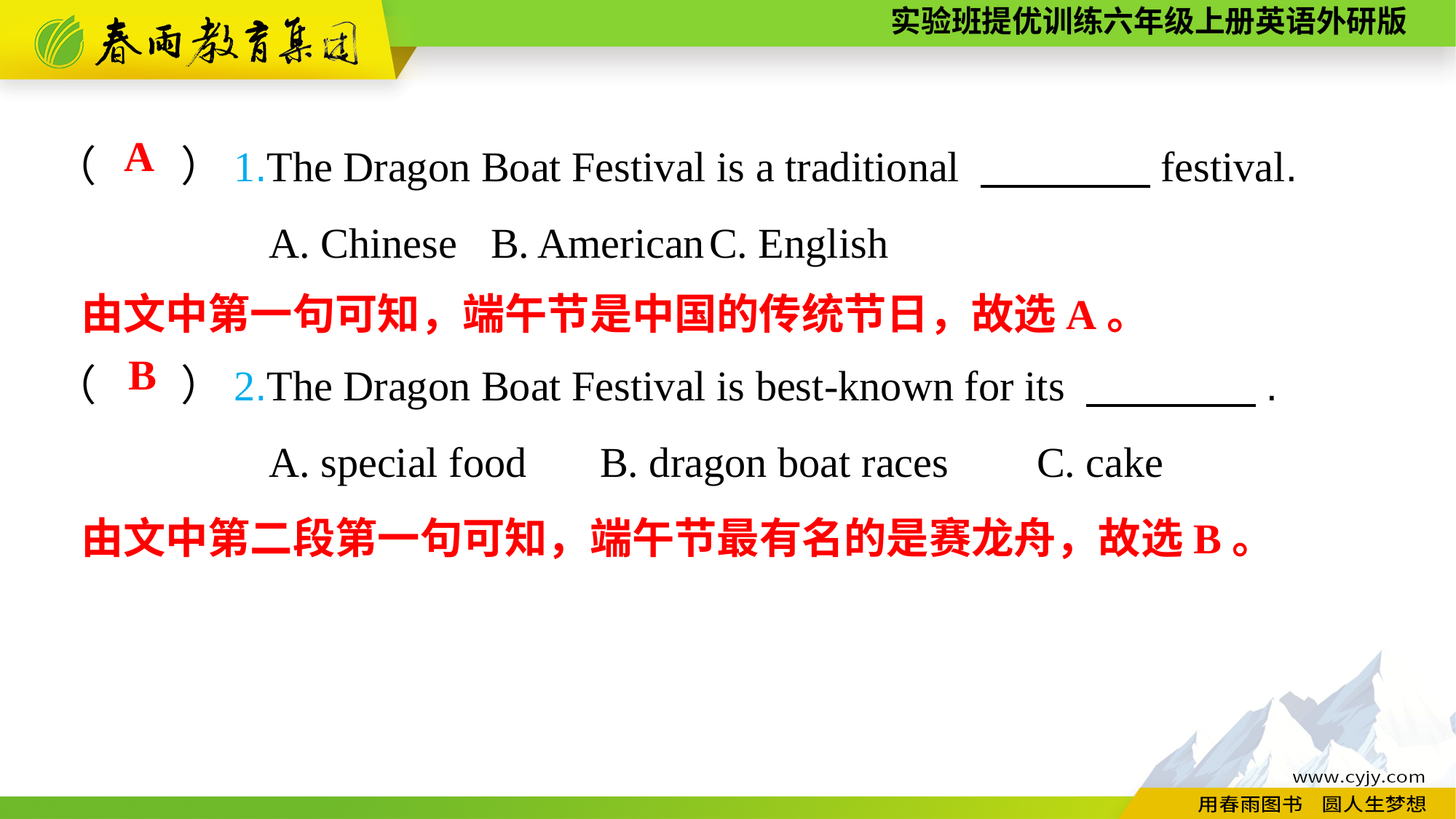

（　　）1.The Dragon Boat Festival is a traditional 　　　　festival.
A. Chinese	B. American	C. English
A
由文中第一句可知，端午节是中国的传统节日，故选A。
（　　）2.The Dragon Boat Festival is best-known for its 　　　　.
A. special food	B. dragon boat races	C. cake
B
由文中第二段第一句可知，端午节最有名的是赛龙舟，故选B。